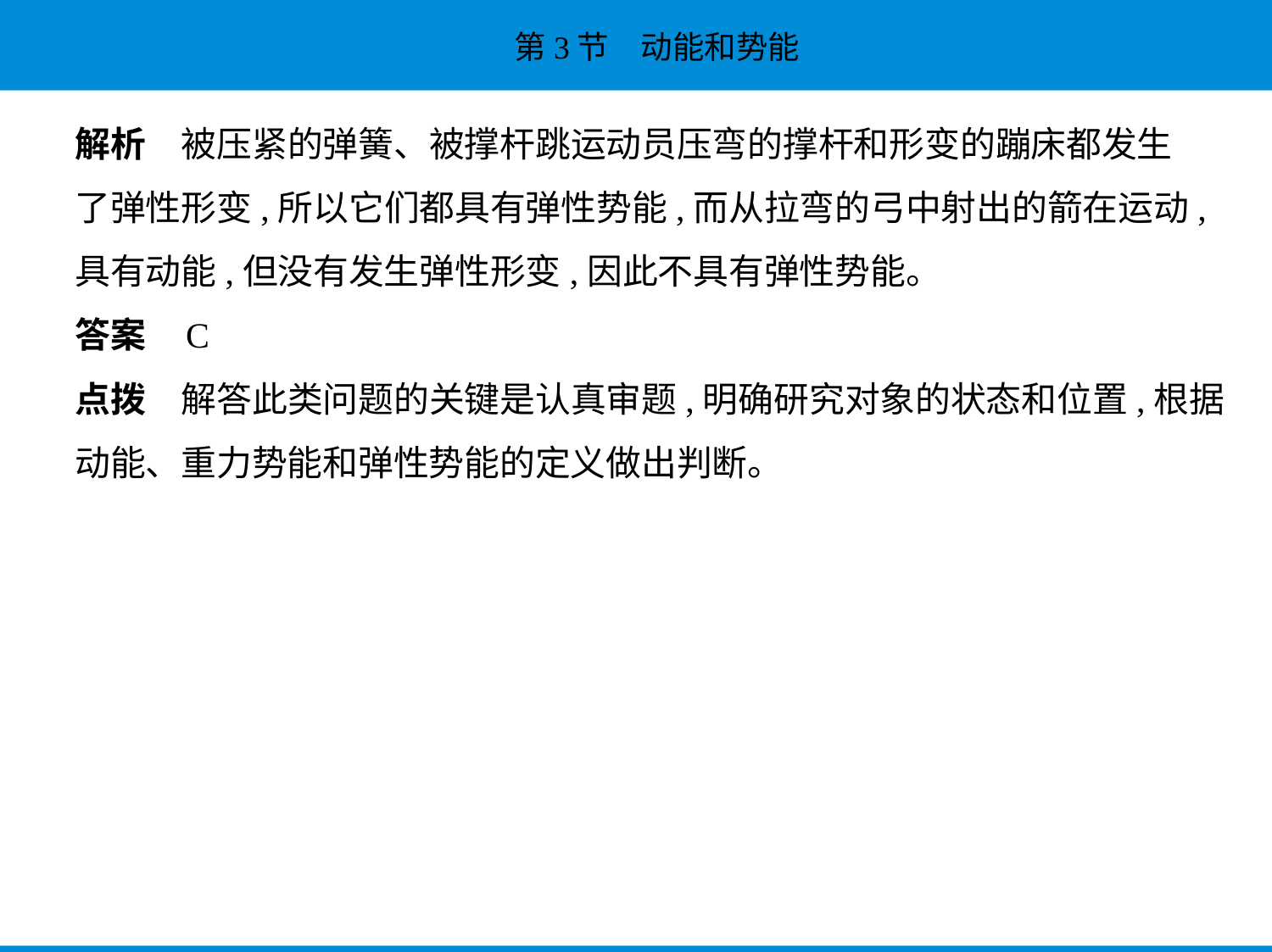

解析　被压紧的弹簧、被撑杆跳运动员压弯的撑杆和形变的蹦床都发生
了弹性形变,所以它们都具有弹性势能,而从拉弯的弓中射出的箭在运动,
具有动能,但没有发生弹性形变,因此不具有弹性势能。
答案    C
点拨　解答此类问题的关键是认真审题,明确研究对象的状态和位置,根据
动能、重力势能和弹性势能的定义做出判断。